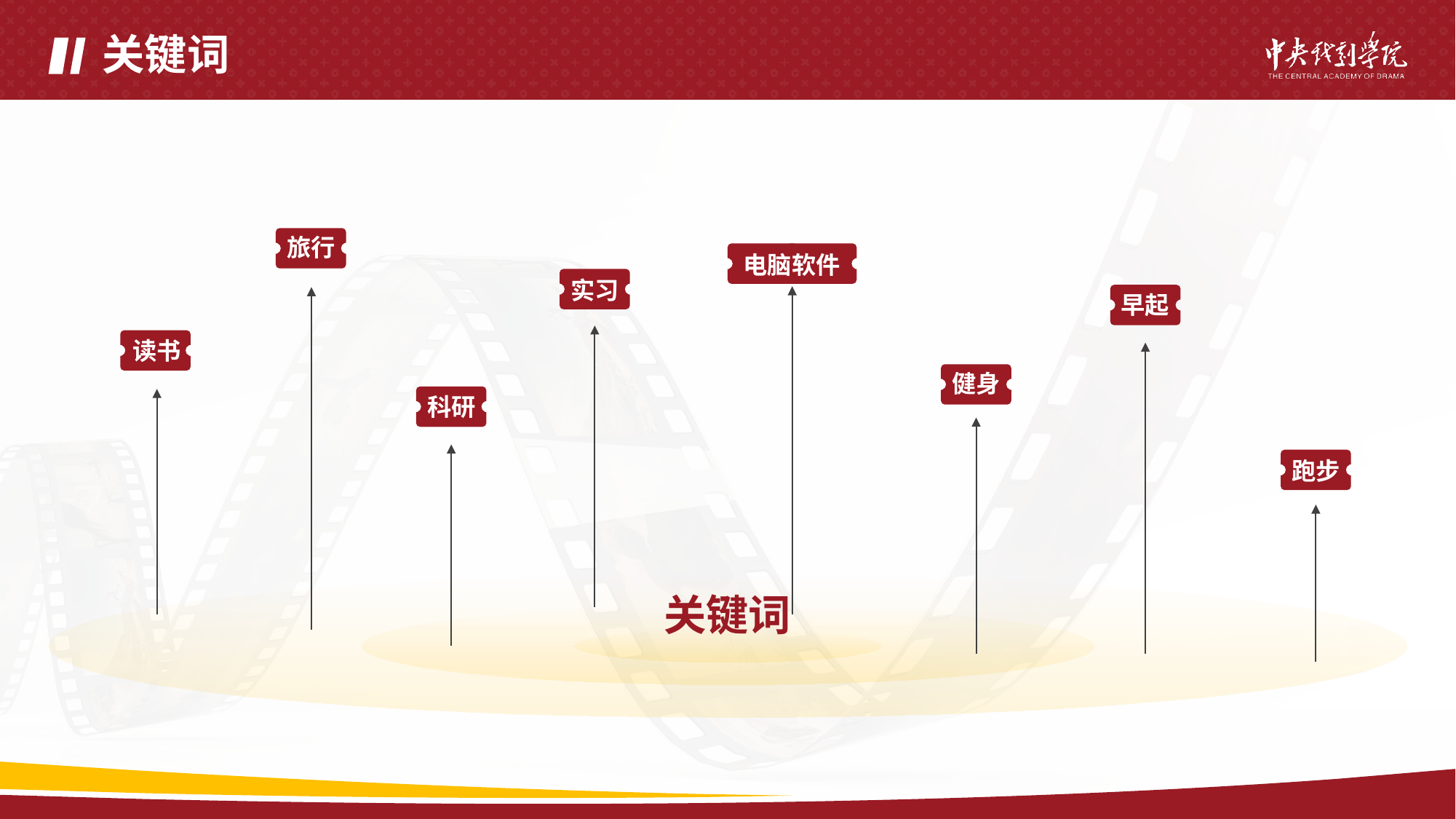

# 关键词
旅行

电脑软件

实习
早起

读书

健身

科研

跑步

关键词